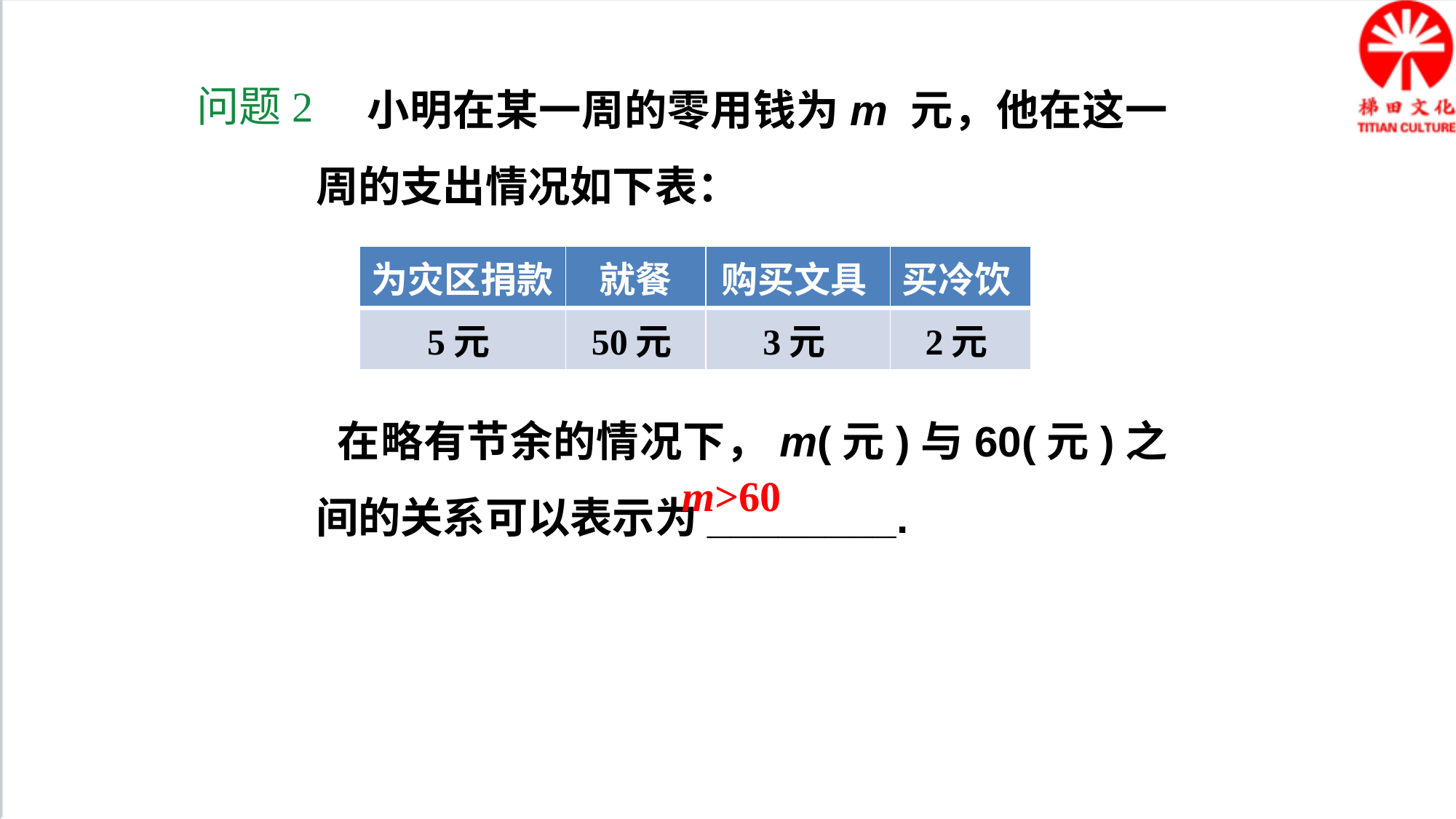

小明在某一周的零用钱为m 元，他在这一周的支出情况如下表：

 在略有节余的情况下，m(元)与60(元)之间的关系可以表示为________.
问题2
| 为灾区捐款 | 就餐 | 购买文具 | 买冷饮 |
| --- | --- | --- | --- |
| 5元 | 50元 | 3元 | 2元 |
m>60